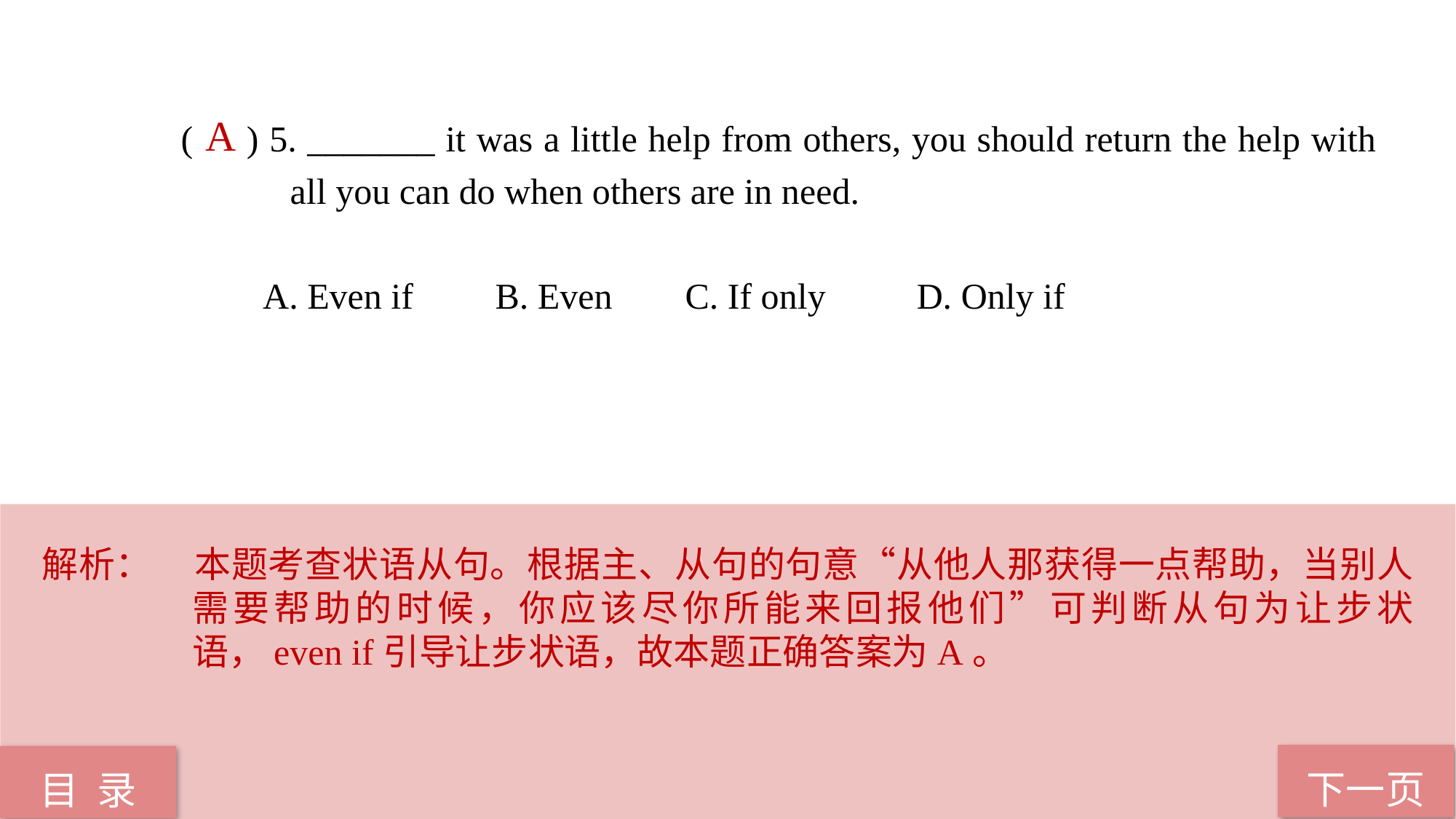

(     ) 5. _______ it was a little help from others, you should return the help with 	all you can do when others are in need.

         A. Even if         B. Even        C. If only          D. Only if
A
解析：	本题考查状语从句。根据主、从句的句意“从他人那获得一点帮助，当别人需要帮助的时候，你应该尽你所能来回报他们”可判断从句为让步状语，even if引导让步状语，故本题正确答案为A。